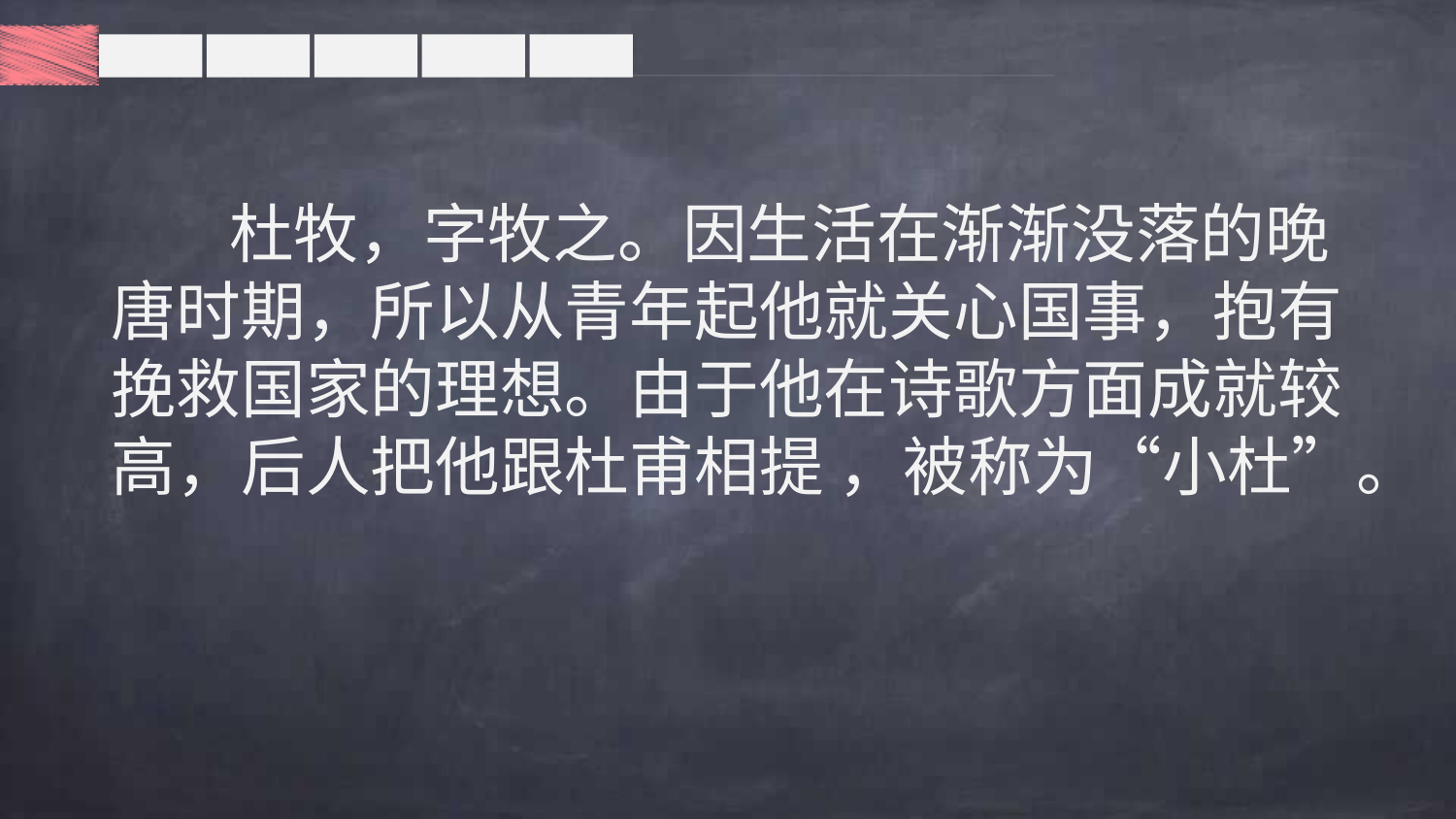

杜牧，字牧之。因生活在渐渐没落的晚唐时期，所以从青年起他就关心国事，抱有挽救国家的理想。由于他在诗歌方面成就较高，后人把他跟杜甫相提 ，被称为“小杜”。